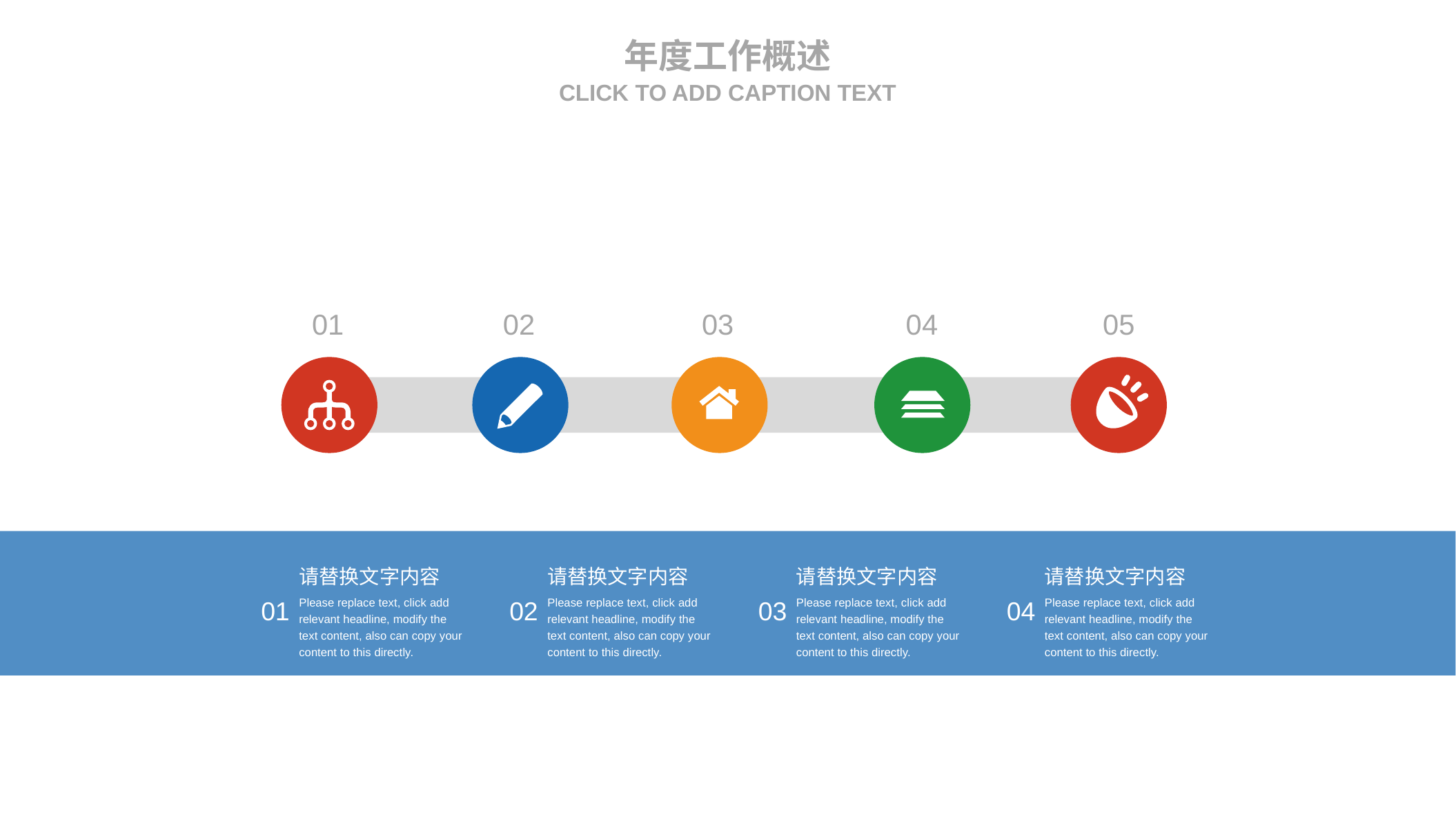

年度工作概述
CLICK TO ADD CAPTION TEXT
01
02
03
04
05

请替换文字内容
请替换文字内容
请替换文字内容
请替换文字内容
01
02
03
04
Please replace text, click add relevant headline, modify the text content, also can copy your content to this directly.
Please replace text, click add relevant headline, modify the text content, also can copy your content to this directly.
Please replace text, click add relevant headline, modify the text content, also can copy your content to this directly.
Please replace text, click add relevant headline, modify the text content, also can copy your content to this directly.